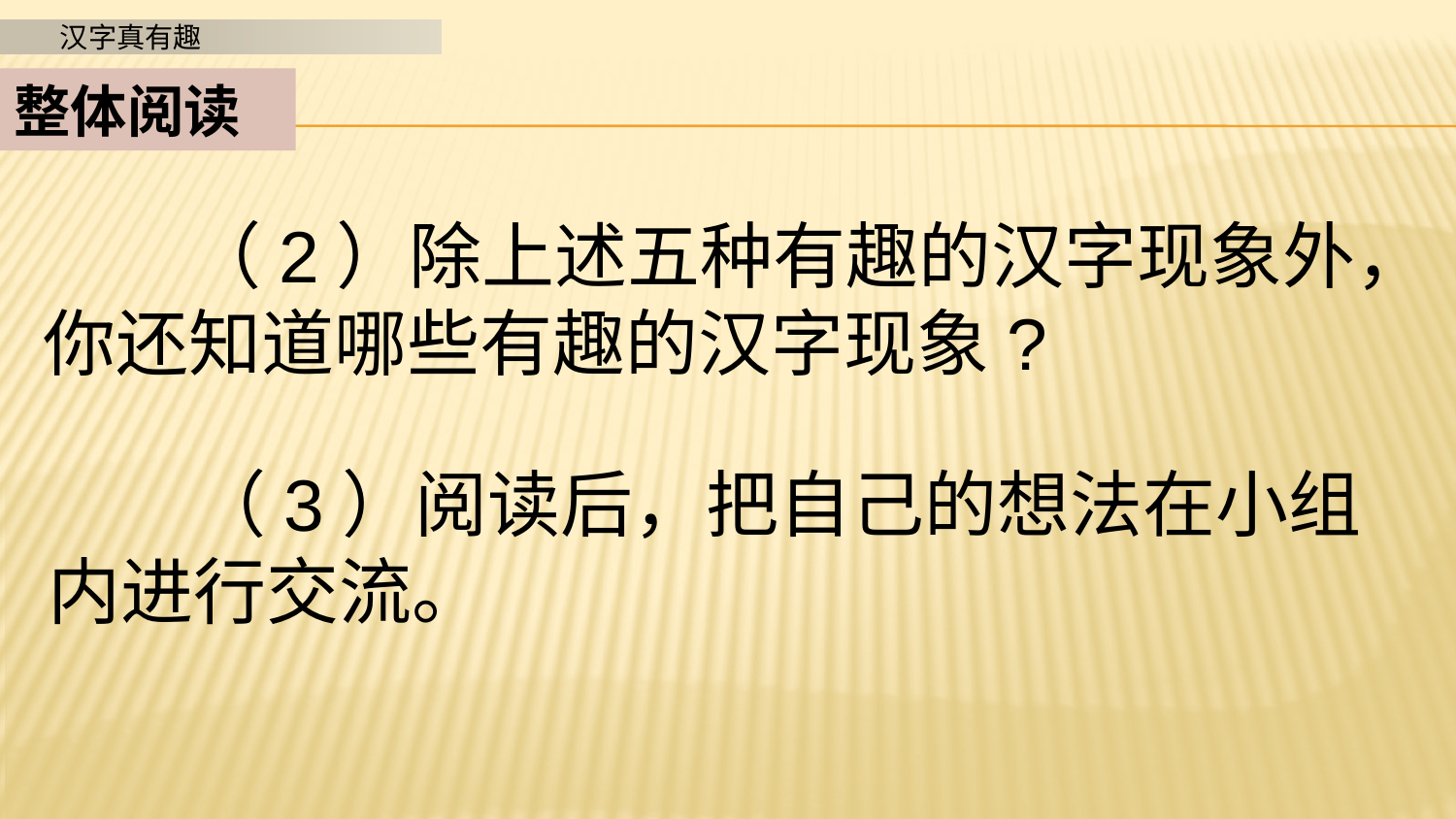

整体阅读
　　（2）除上述五种有趣的汉字现象外，你还知道哪些有趣的汉字现象?
　　（3）阅读后，把自己的想法在小组内进行交流。